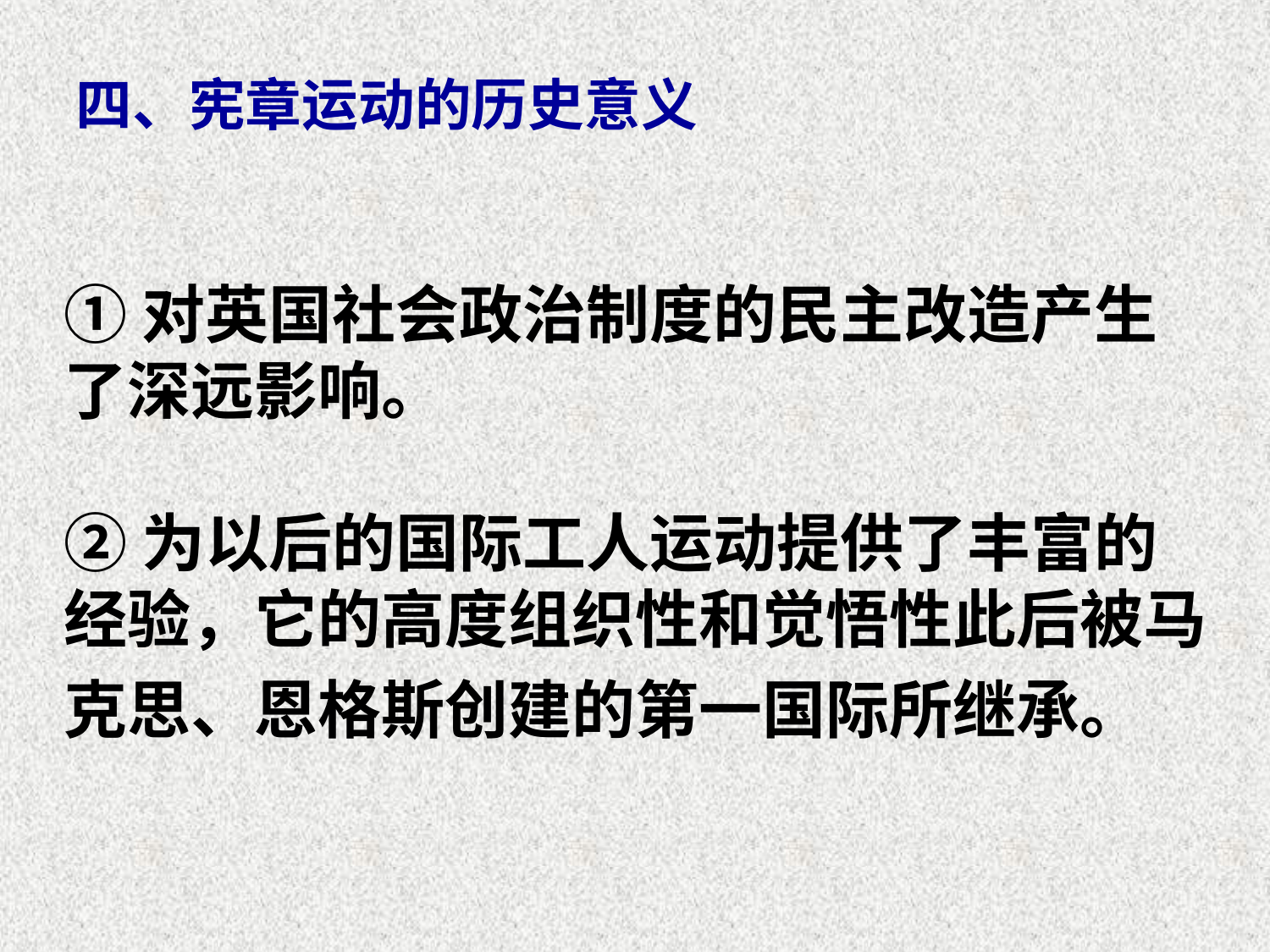

四、宪章运动的历史意义
①对英国社会政治制度的民主改造产生了深远影响。

②为以后的国际工人运动提供了丰富的经验，它的高度组织性和觉悟性此后被马克思、恩格斯创建的第一国际所继承。